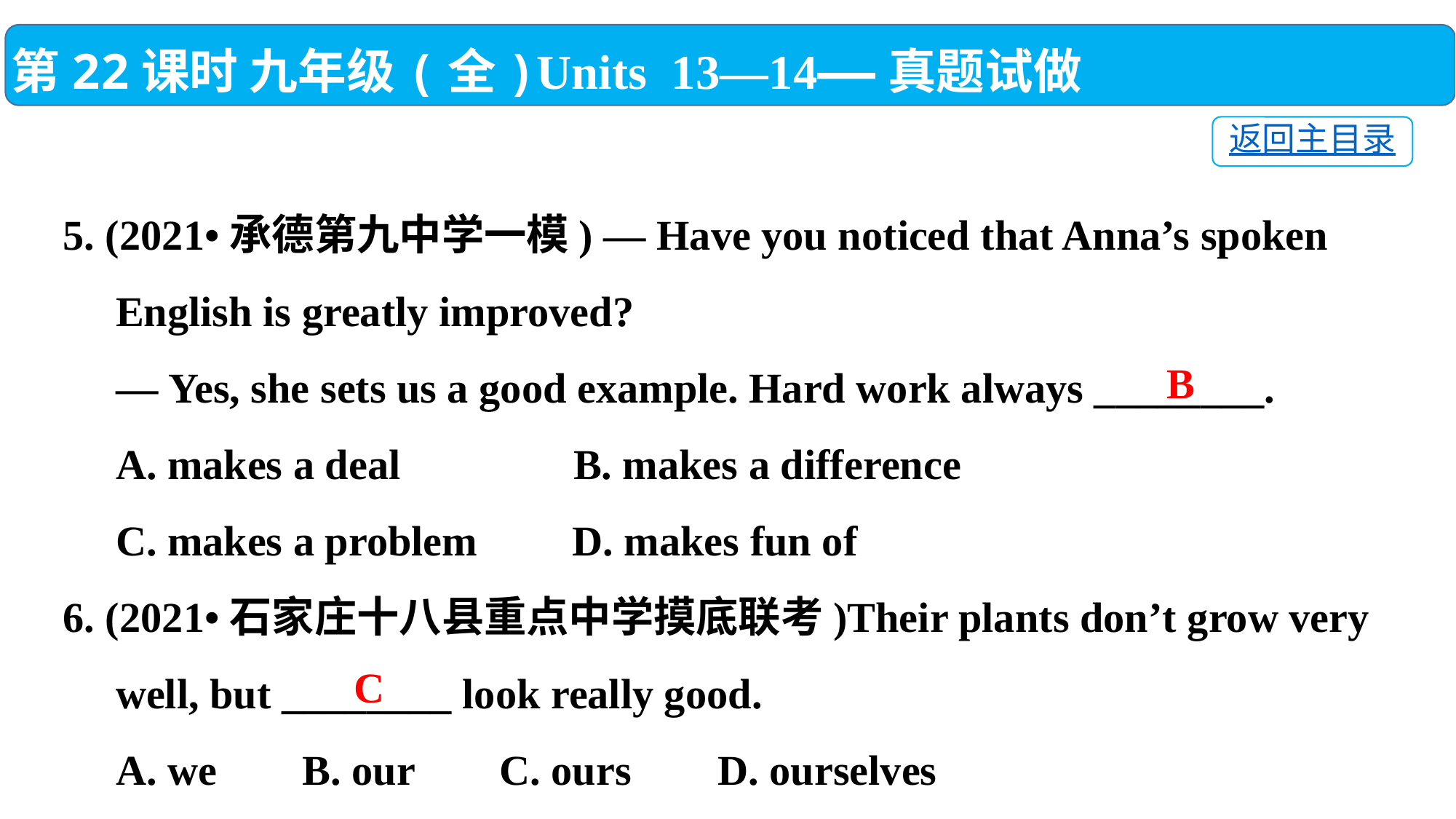

第22课时 九年级(全)Units  13—14——真题试做
返回主目录
5. (2021•承德第九中学一模) — Have you noticed that Anna’s spoken
     English is greatly improved?
     — Yes, she sets us a good example. Hard work always ________.
     A. makes a deal	       B. makes a difference
     C. makes a problem         D. makes fun of
6. (2021•石家庄十八县重点中学摸底联考)Their plants don’t grow very
     well, but ________ look really good.
     A. we	  B. our	C. ours	D. ourselves
 B
C